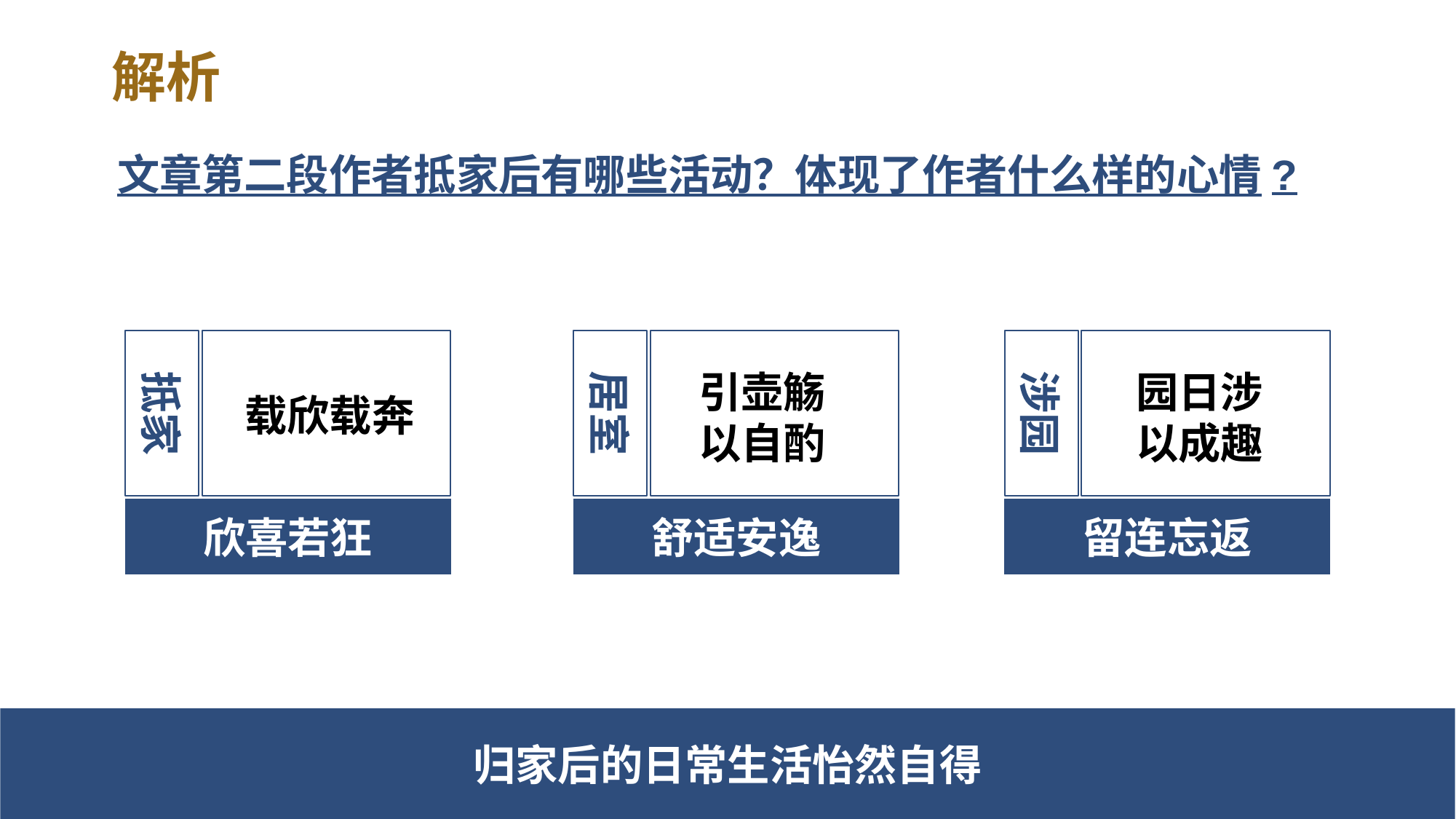

解析
文章第二段作者抵家后有哪些活动？体现了作者什么样的心情?
抵家

载欣载奔
居室

引壶觞以自酌
涉园

园日涉以成趣
欣喜若狂
舒适安逸
留连忘返
归家后的日常生活怡然自得